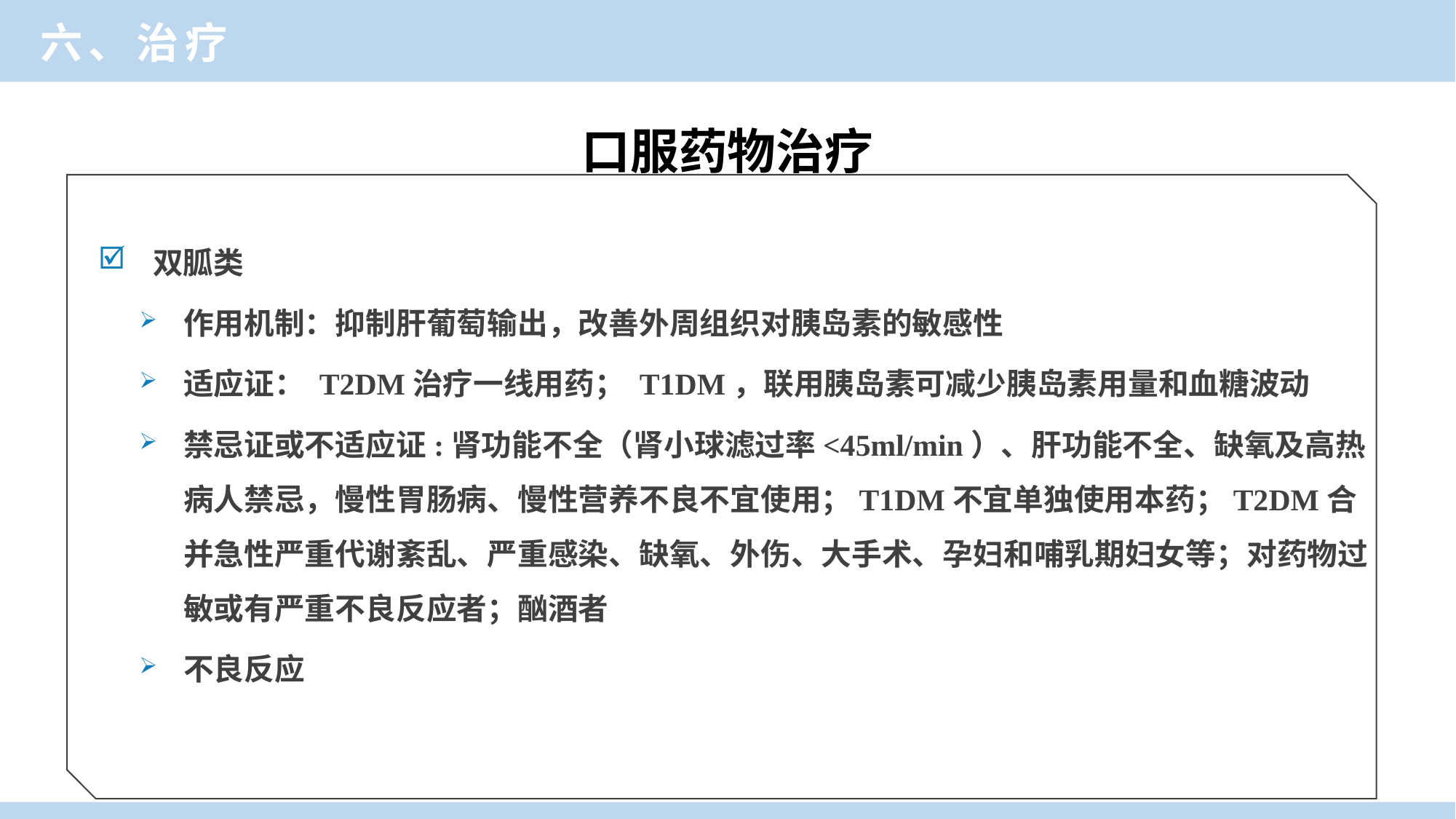

六、治疗
口服药物治疗

双胍类
作用机制：抑制肝葡萄输出，改善外周组织对胰岛素的敏感性
适应证： T2DM治疗一线用药； T1DM，联用胰岛素可减少胰岛素用量和血糖波动
禁忌证或不适应证:肾功能不全（肾小球滤过率<45ml/min）、肝功能不全、缺氧及高热病人禁忌，慢性胃肠病、慢性营养不良不宜使用；T1DM不宜单独使用本药；T2DM合并急性严重代谢紊乱、严重感染、缺氧、外伤、大手术、孕妇和哺乳期妇女等；对药物过敏或有严重不良反应者；酗酒者
不良反应